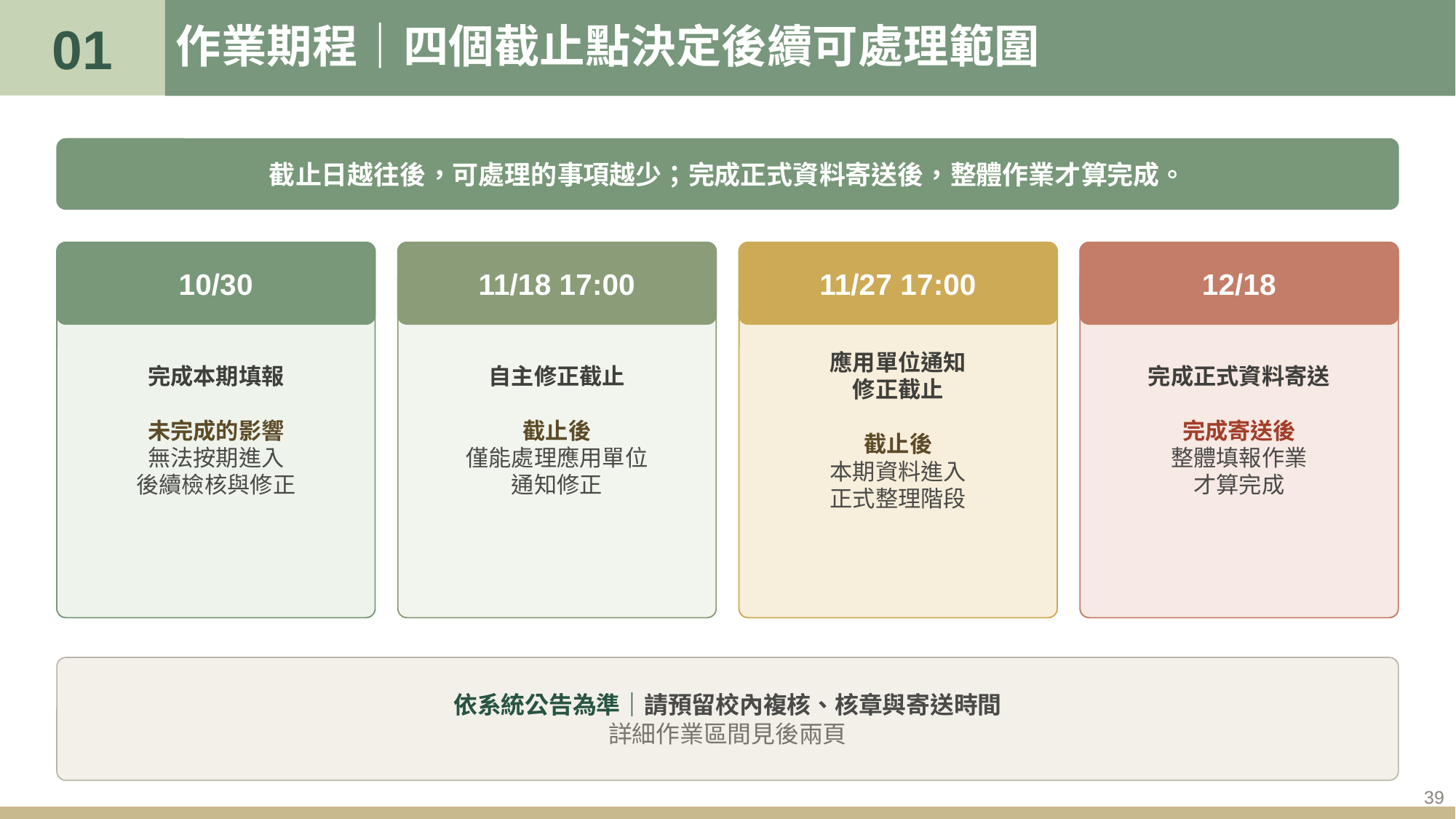

01
# 作業期程｜四個截止點決定後續可處理範圍
截止日越往後，可處理的事項越少；完成正式資料寄送後，整體作業才算完成。
完成本期填報

未完成的影響
無法按期進入
後續檢核與修正
10/30
自主修正截止

截止後
僅能處理應用單位
通知修正
11/18 17:00
應用單位通知
修正截止

截止後
本期資料進入
正式整理階段
11/27 17:00
完成正式資料寄送

完成寄送後
整體填報作業
才算完成
12/18
依系統公告為準｜請預留校內複核、核章與寄送時間
詳細作業區間見後兩頁
39